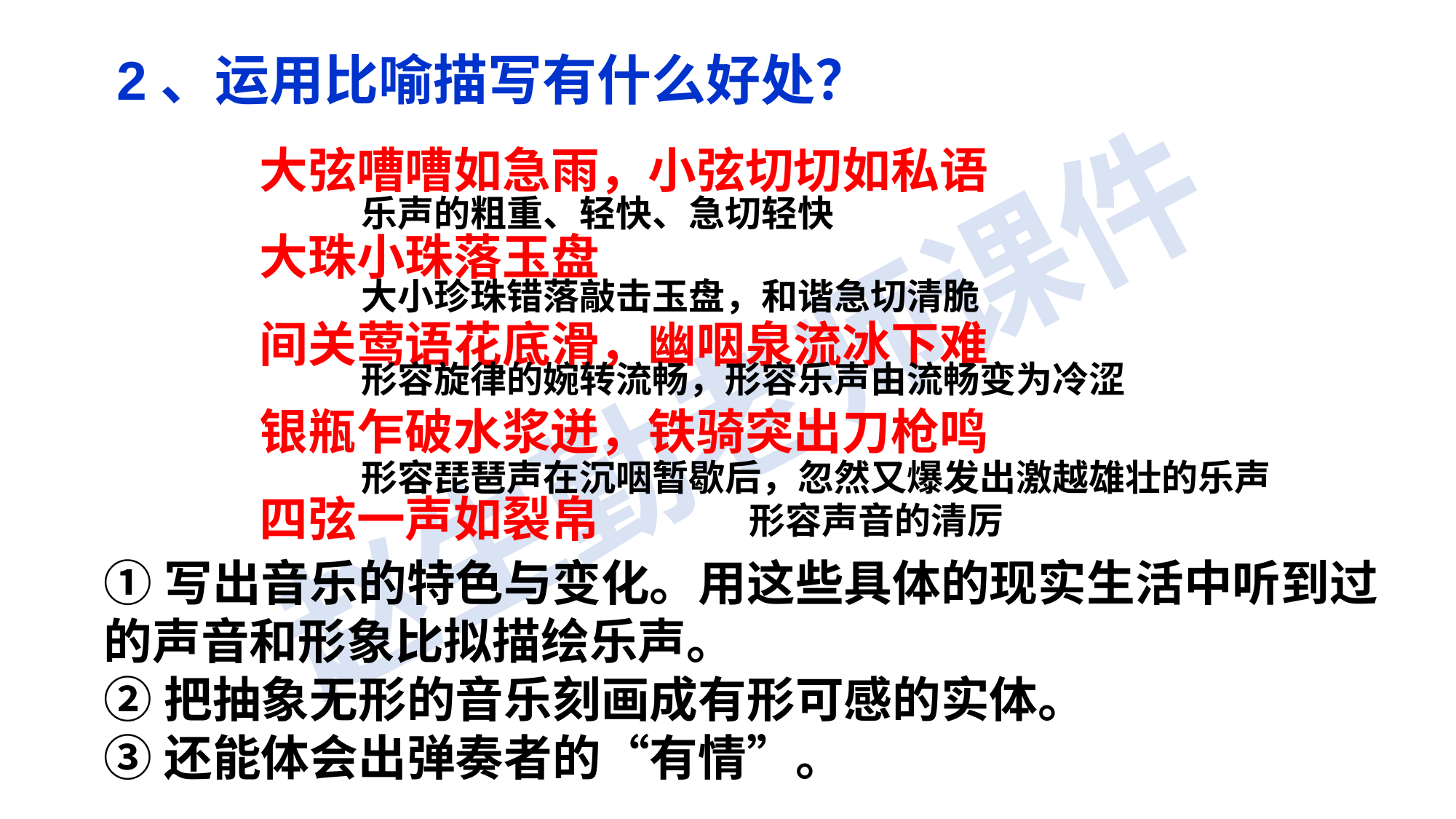

2、运用比喻描写有什么好处？
大弦嘈嘈如急雨，小弦切切如私语
大珠小珠落玉盘
间关莺语花底滑，幽咽泉流冰下难
银瓶乍破水浆迸，铁骑突出刀枪鸣
四弦一声如裂帛
乐声的粗重、轻快、急切轻快
大小珍珠错落敲击玉盘，和谐急切清脆
形容旋律的婉转流畅，形容乐声由流畅变为冷涩
形容琵琶声在沉咽暂歇后，忽然又爆发出激越雄壮的乐声
形容声音的清厉
①写出音乐的特色与变化。用这些具体的现实生活中听到过的声音和形象比拟描绘乐声。
②把抽象无形的音乐刻画成有形可感的实体。
③还能体会出弹奏者的“有情”。